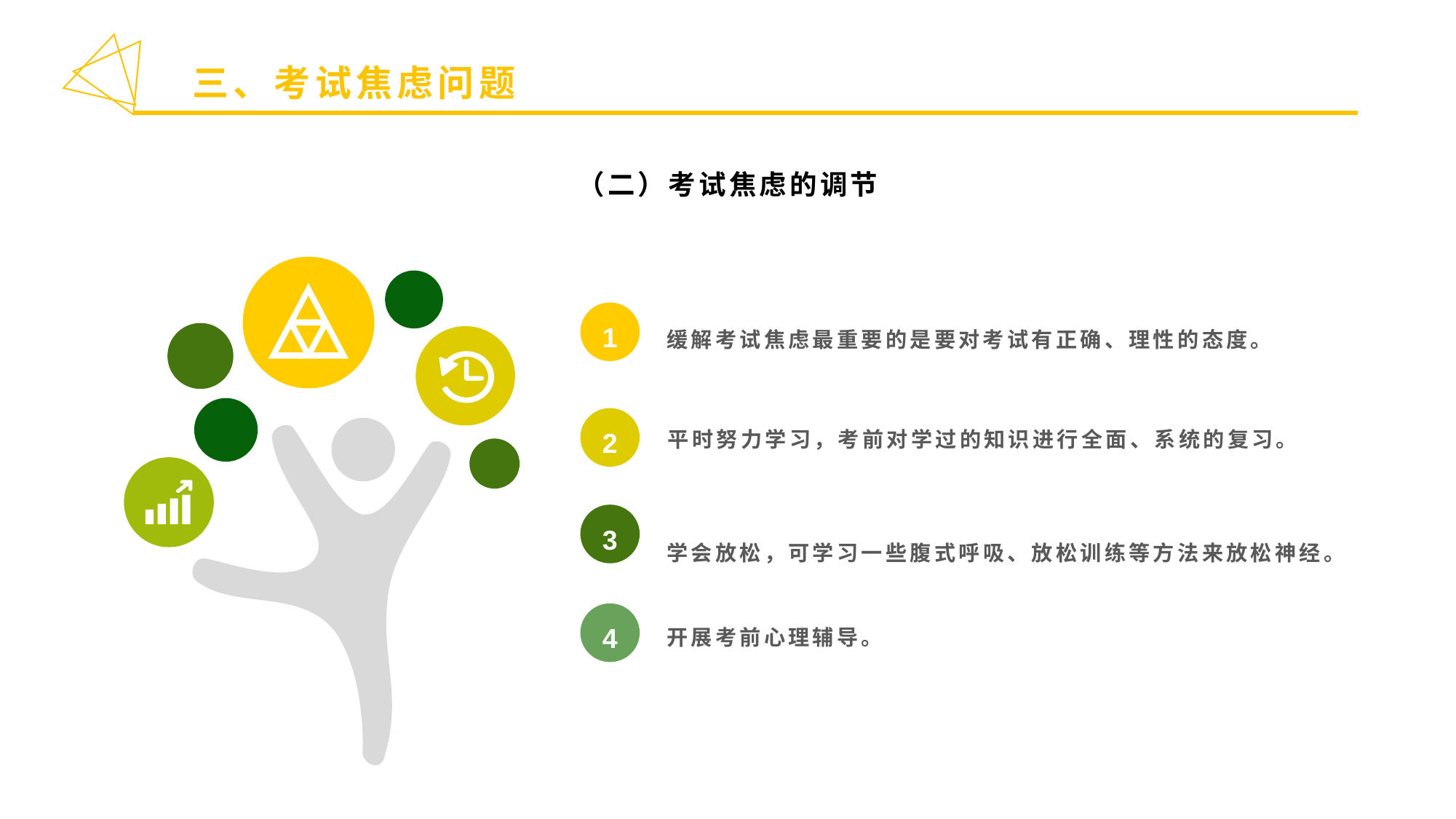

三、考试焦虑问题
（二）考试焦虑的调节

缓解考试焦虑最重要的是要对考试有正确、理性的态度。
1
平时努力学习，考前对学过的知识进行全面、系统的复习。
2
3
学会放松，可学习一些腹式呼吸、放松训练等方法来放松神经。
开展考前心理辅导。
4